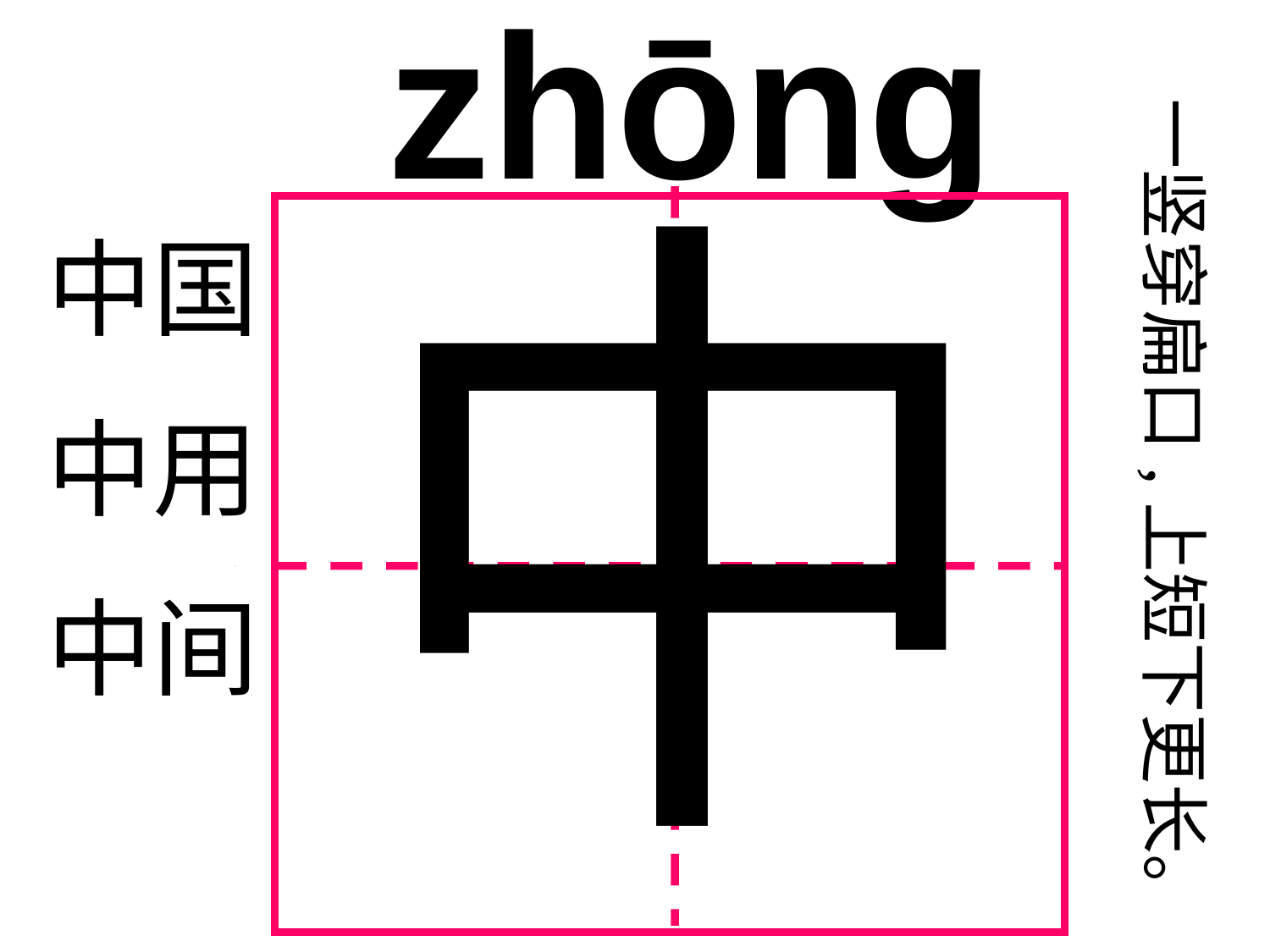

zhōng
一竖穿扁口,上短下更长。
绿　色　圃　中　小　学　教　育　网h　t　t　p　:　/　/　w　w　w　.　l　s　p　j　y　.　c　o　m
中

中国
中用
中间